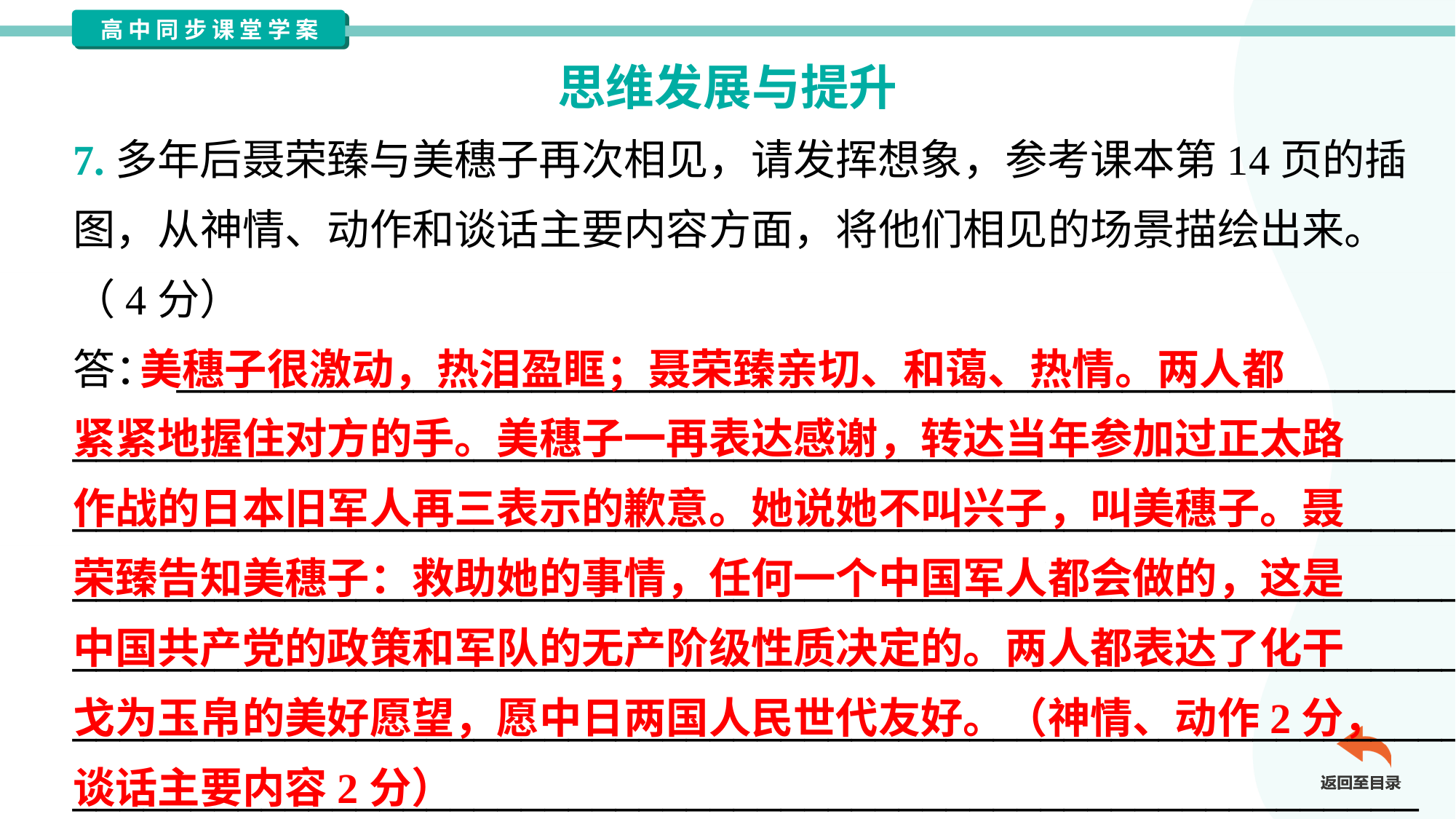

思维发展与提升
7.多年后聂荣臻与美穗子再次相见，请发挥想象，参考课本第14页的插
图，从神情、动作和谈话主要内容方面，将他们相见的场景描绘出来。
（4分）
答： ________________________________________________________
_____________________________________________________________
_____________________________________________________________
_____________________________________________________________
_____________________________________________________________
_____________________________________________________________
_________________________________________________________
      美穗子很激动，热泪盈眶；聂荣臻亲切、和蔼、热情。两人都
紧紧地握住对方的手。美穗子一再表达感谢，转达当年参加过正太路
作战的日本旧军人再三表示的歉意。她说她不叫兴子，叫美穗子。聂
荣臻告知美穗子：救助她的事情，任何一个中国军人都会做的，这是
中国共产党的政策和军队的无产阶级性质决定的。两人都表达了化干
戈为玉帛的美好愿望，愿中日两国人民世代友好。（神情、动作2分，
谈话主要内容2分）